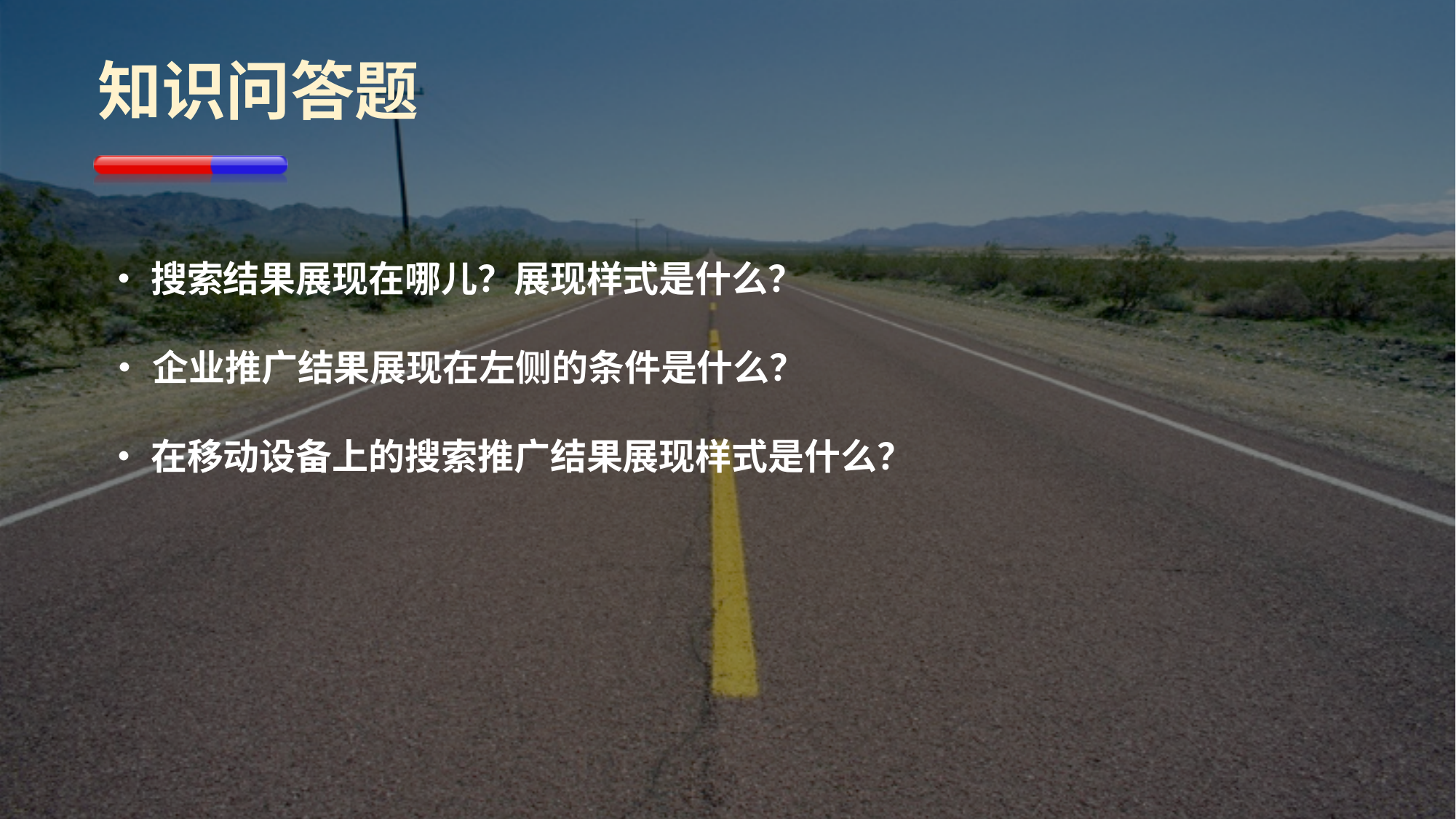

# 知识问答题
•	搜索结果展现在哪儿？展现样式是什么？

•	企业推广结果展现在左侧的条件是什么？

•	在移动设备上的搜索推广结果展现样式是什么？